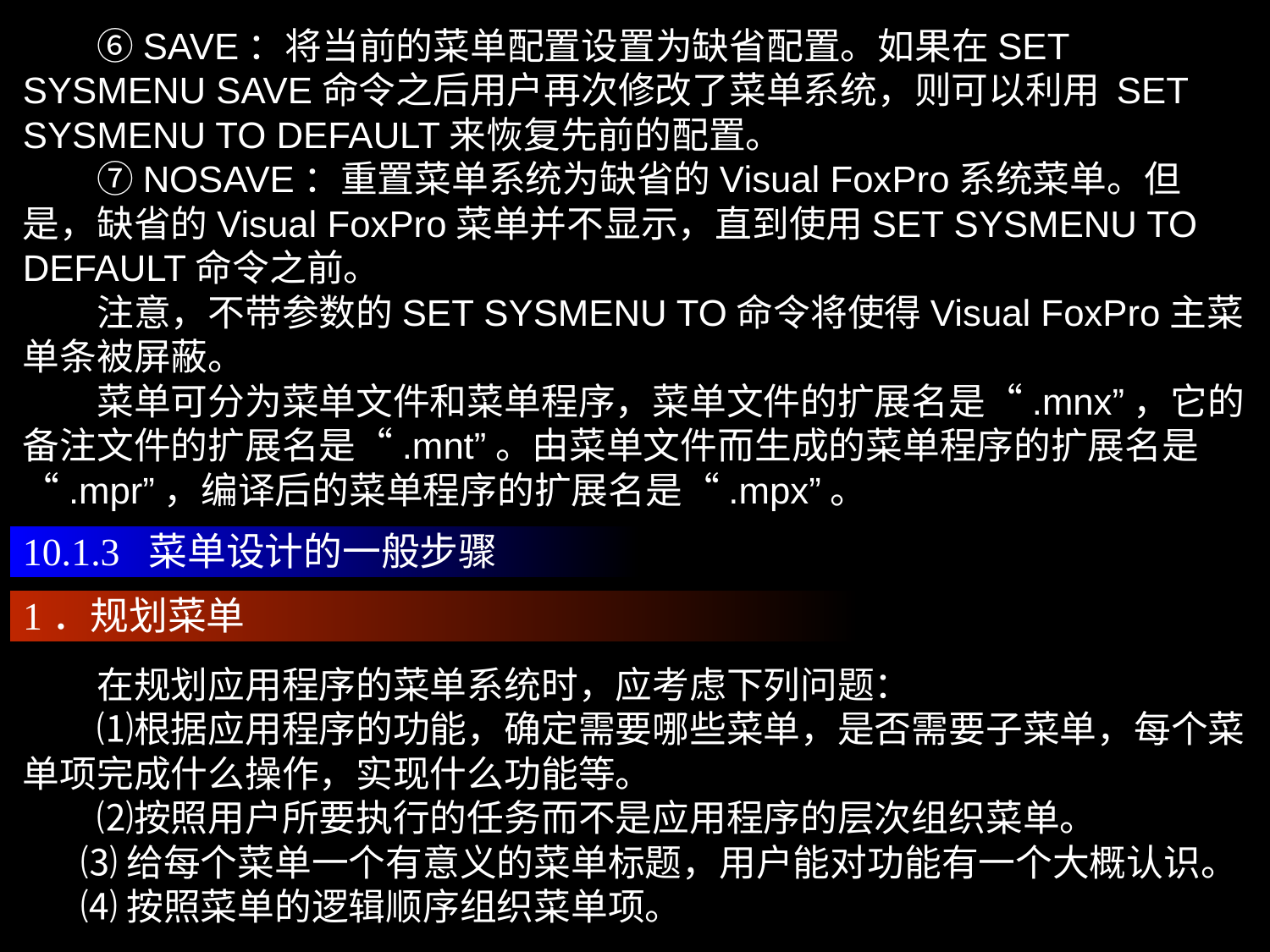

⑥SAVE：将当前的菜单配置设置为缺省配置。如果在SET SYSMENU SAVE命令之后用户再次修改了菜单系统，则可以利用 SET SYSMENU TO DEFAULT来恢复先前的配置。
　　⑦NOSAVE：重置菜单系统为缺省的Visual FoxPro系统菜单。但是，缺省的Visual FoxPro菜单并不显示，直到使用SET SYSMENU TO DEFAULT命令之前。
　　注意，不带参数的SET SYSMENU TO命令将使得Visual FoxPro主菜单条被屏蔽。
　　菜单可分为菜单文件和菜单程序，菜单文件的扩展名是“.mnx”，它的备注文件的扩展名是“.mnt”。由菜单文件而生成的菜单程序的扩展名是“.mpr”，编译后的菜单程序的扩展名是“.mpx”。
10.1.3  菜单设计的一般步骤
1．规划菜单
　　在规划应用程序的菜单系统时，应考虑下列问题：
　　⑴根据应用程序的功能，确定需要哪些菜单，是否需要子菜单，每个菜单项完成什么操作，实现什么功能等。
　　⑵按照用户所要执行的任务而不是应用程序的层次组织菜单。
       ⑶给每个菜单一个有意义的菜单标题，用户能对功能有一个大概认识。
       ⑷按照菜单的逻辑顺序组织菜单项。